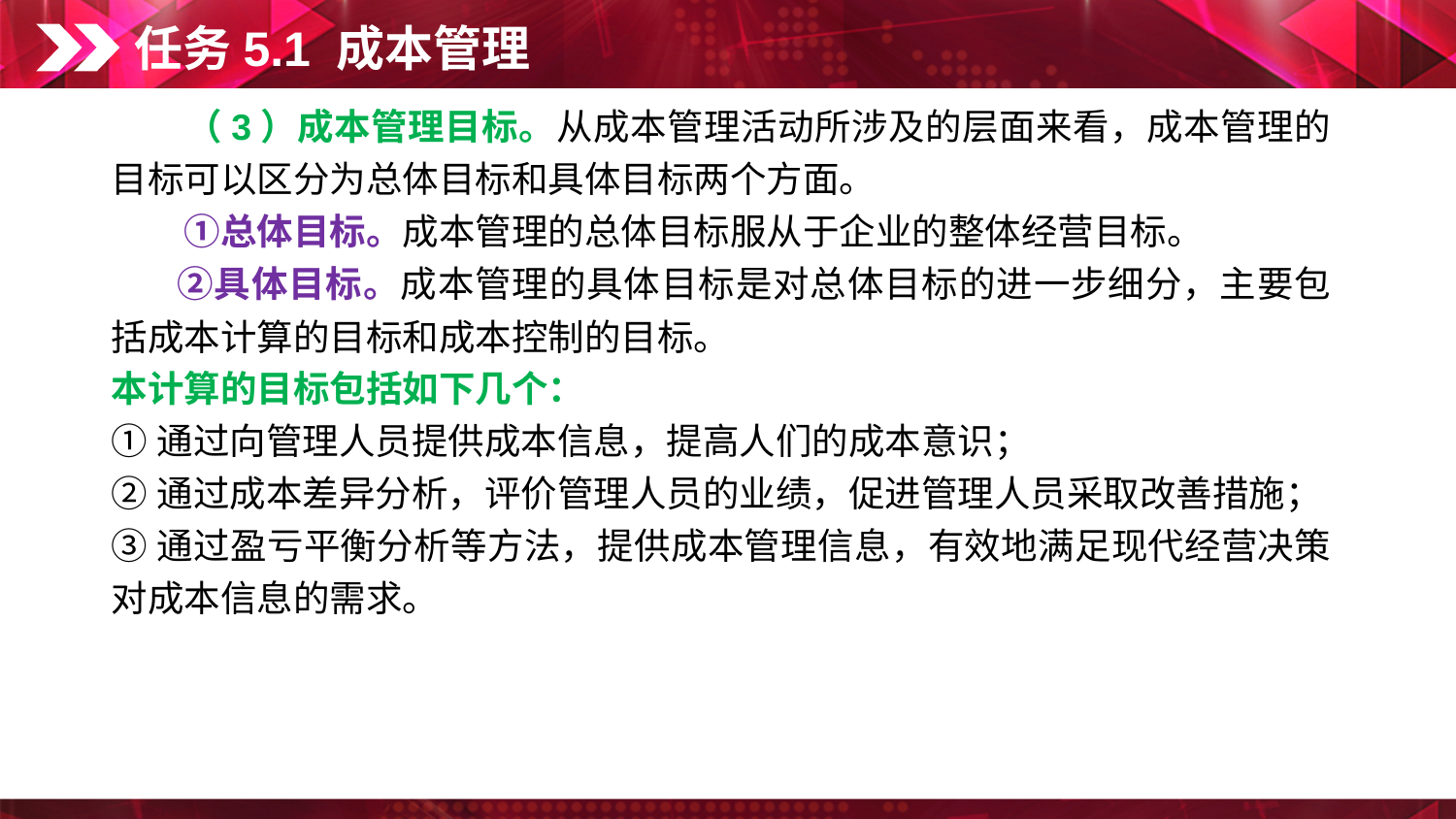

任务5.1 成本管理

　　（3）成本管理目标。从成本管理活动所涉及的层面来看，成本管理的目标可以区分为总体目标和具体目标两个方面。
　　①总体目标。成本管理的总体目标服从于企业的整体经营目标。
  　②具体目标。成本管理的具体目标是对总体目标的进一步细分，主要包括成本计算的目标和成本控制的目标。
本计算的目标包括如下几个：
①通过向管理人员提供成本信息，提高人们的成本意识；
②通过成本差异分析，评价管理人员的业绩，促进管理人员采取改善措施；
③通过盈亏平衡分析等方法，提供成本管理信息，有效地满足现代经营决策对成本信息的需求。